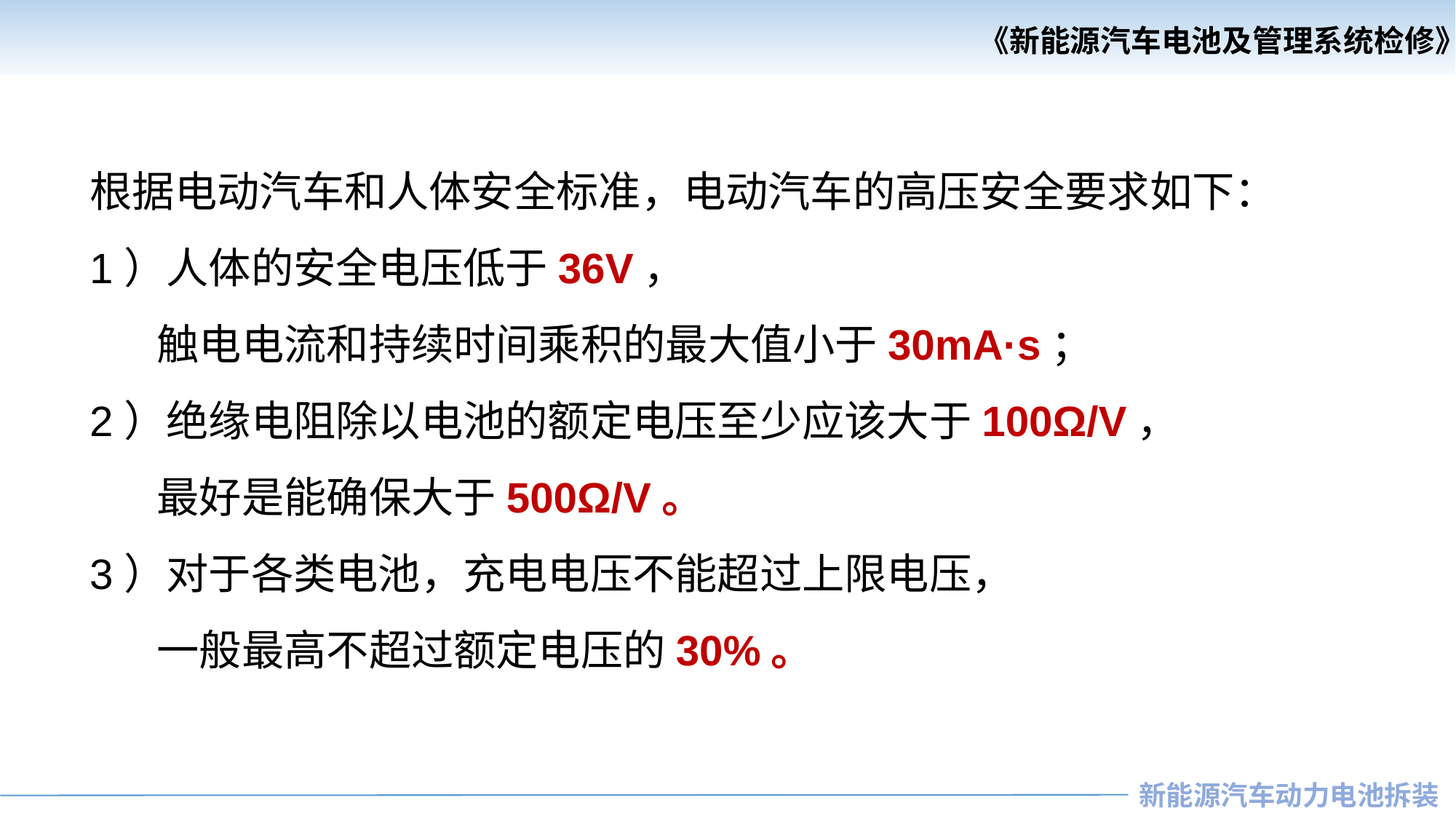

《新能源汽车电池及管理系统检修》
《汽车安全与舒适系统检修》
根据电动汽车和人体安全标准，电动汽车的高压安全要求如下：
1）人体的安全电压低于36V，
      触电电流和持续时间乘积的最大值小于30mA·s；
2）绝缘电阻除以电池的额定电压至少应该大于100Ω/V，
      最好是能确保大于500Ω/V。
3）对于各类电池，充电电压不能超过上限电压，
      一般最高不超过额定电压的30%。